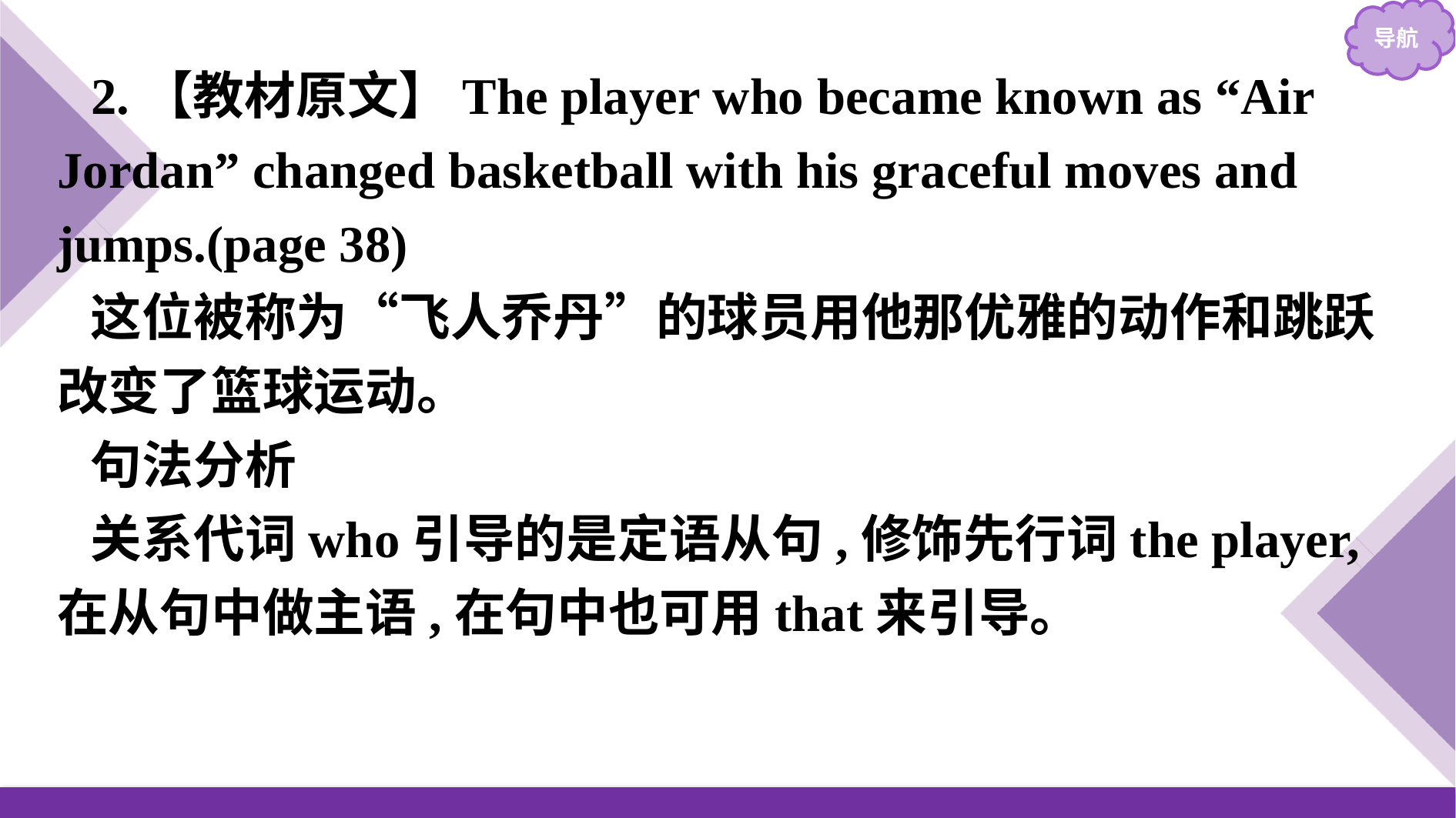

2.【教材原文】The player who became known as “Air Jordan” changed basketball with his graceful moves and jumps.(page 38)
这位被称为“飞人乔丹”的球员用他那优雅的动作和跳跃改变了篮球运动。
句法分析
关系代词who引导的是定语从句,修饰先行词the player,在从句中做主语,在句中也可用that来引导。